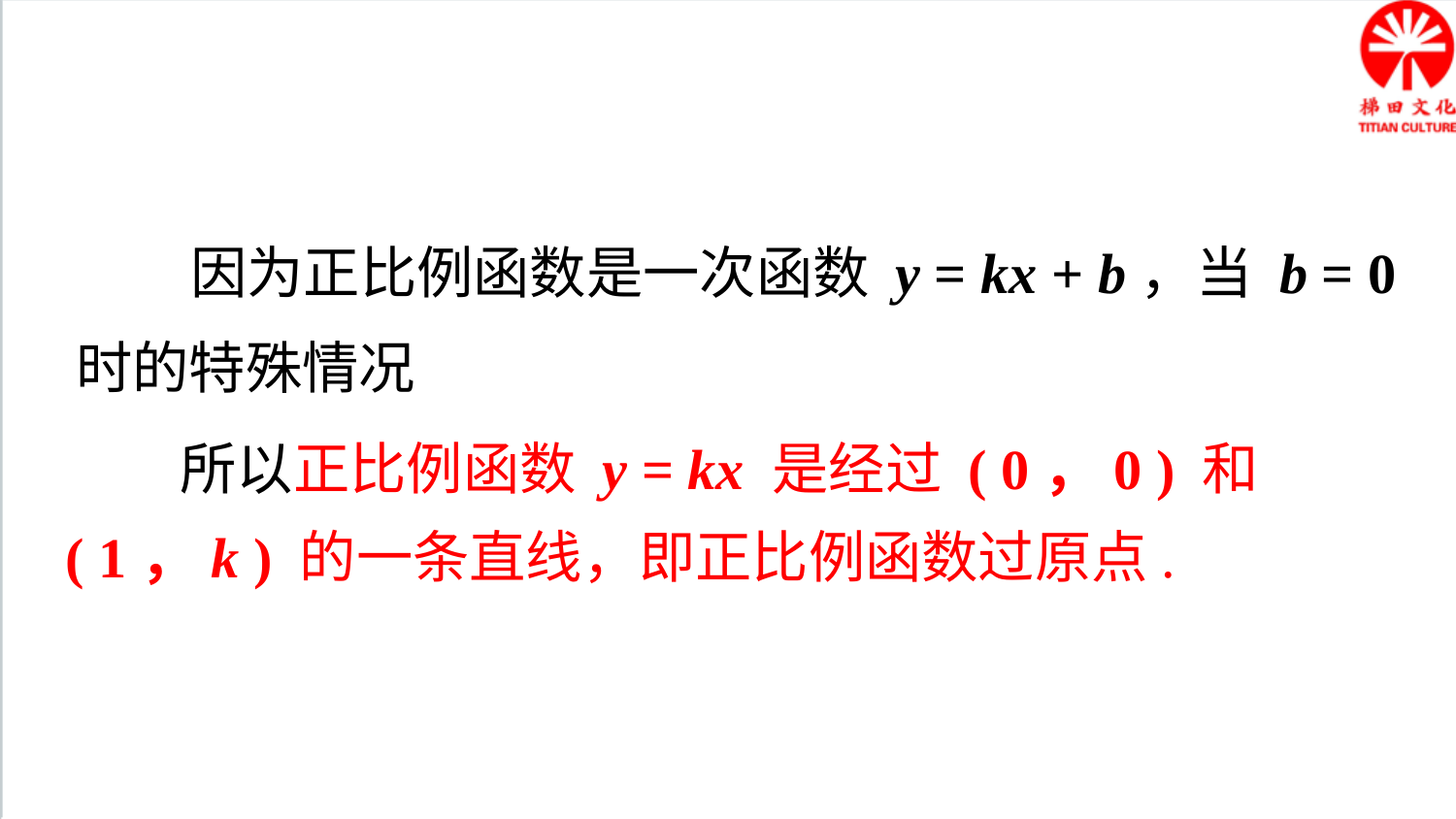

因为正比例函数是一次函数 y = kx + b，当 b = 0 时的特殊情况
        所以正比例函数 y = kx 是经过 ( 0，0 ) 和 ( 1，k ) 的一条直线，即正比例函数过原点.